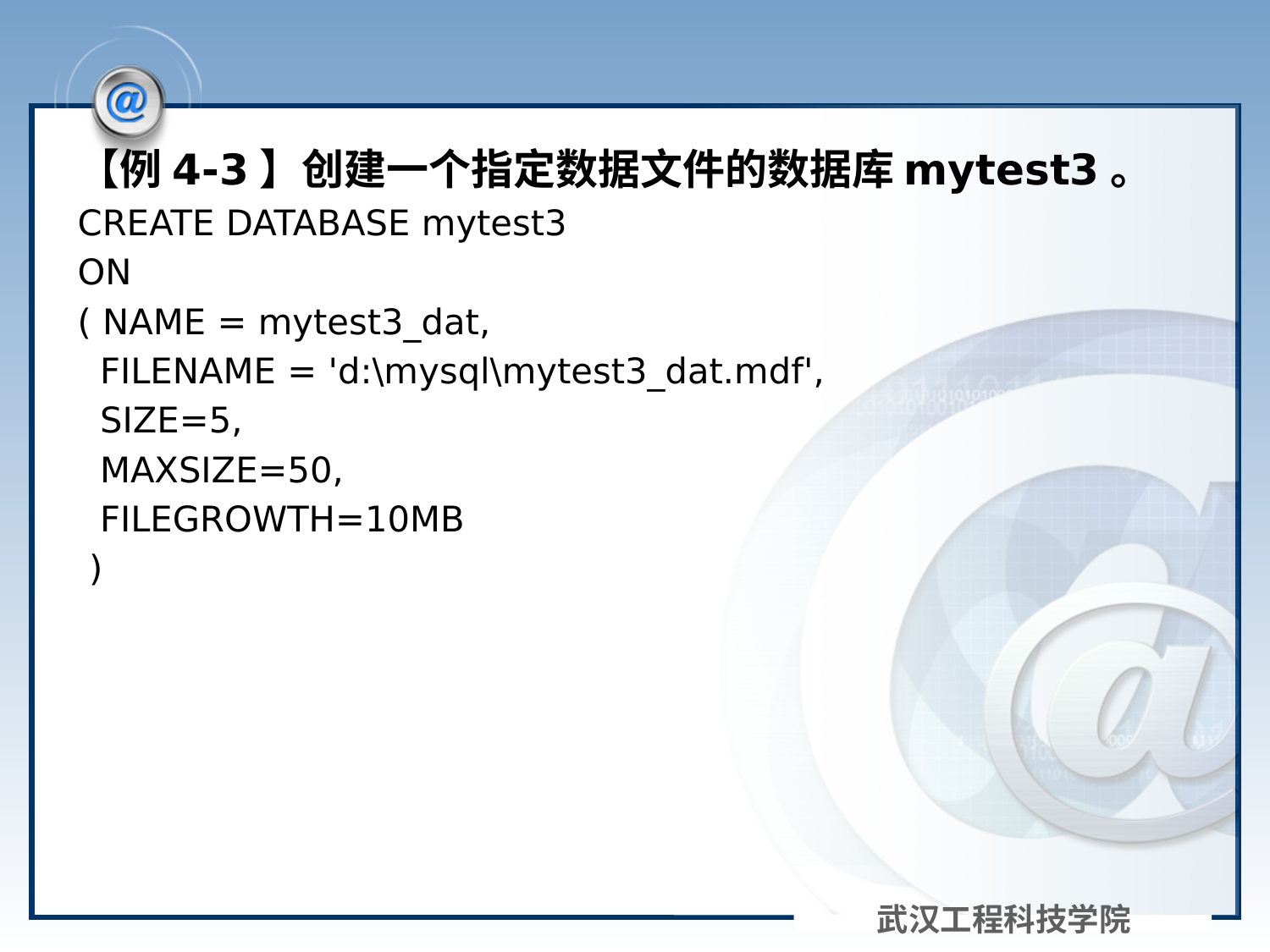

#
【例4-3】创建一个指定数据文件的数据库mytest3。
CREATE DATABASE mytest3
ON
( NAME = mytest3_dat,
  FILENAME = 'd:\mysql\mytest3_dat.mdf',
  SIZE=5,
  MAXSIZE=50,
  FILEGROWTH=10MB
 )

武汉工程科技学院